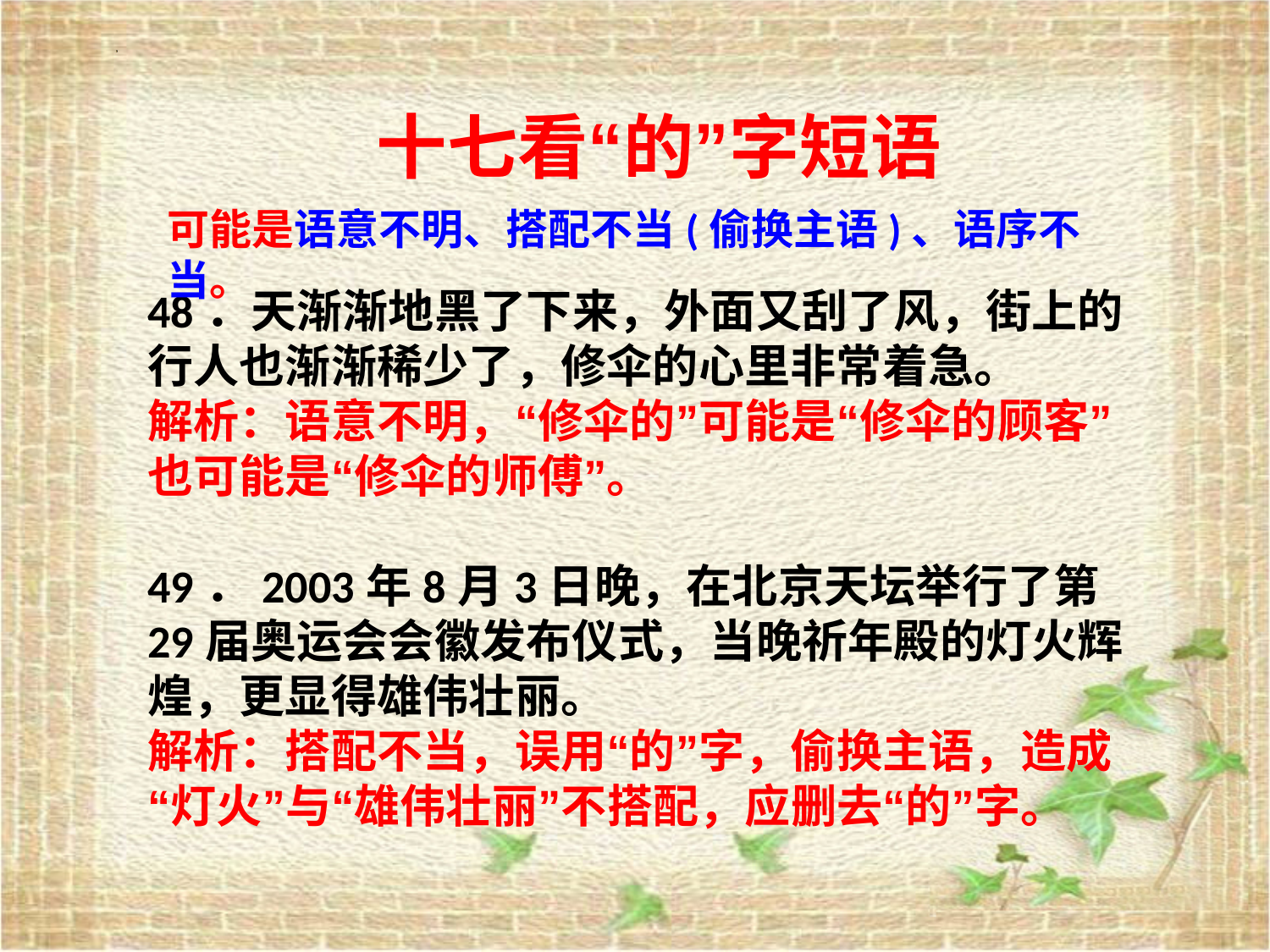

十七看“的”字短语
可能是语意不明、搭配不当(偷换主语)、语序不当。
48．天渐渐地黑了下来，外面又刮了风，街上的行人也渐渐稀少了，修伞的心里非常着急。
解析：语意不明，“修伞的”可能是“修伞的顾客”也可能是“修伞的师傅”。

49．2003年8月3日晚，在北京天坛举行了第29届奥运会会徽发布仪式，当晚祈年殿的灯火辉煌，更显得雄伟壮丽。
解析：搭配不当，误用“的”字，偷换主语，造成“灯火”与“雄伟壮丽”不搭配，应删去“的”字。